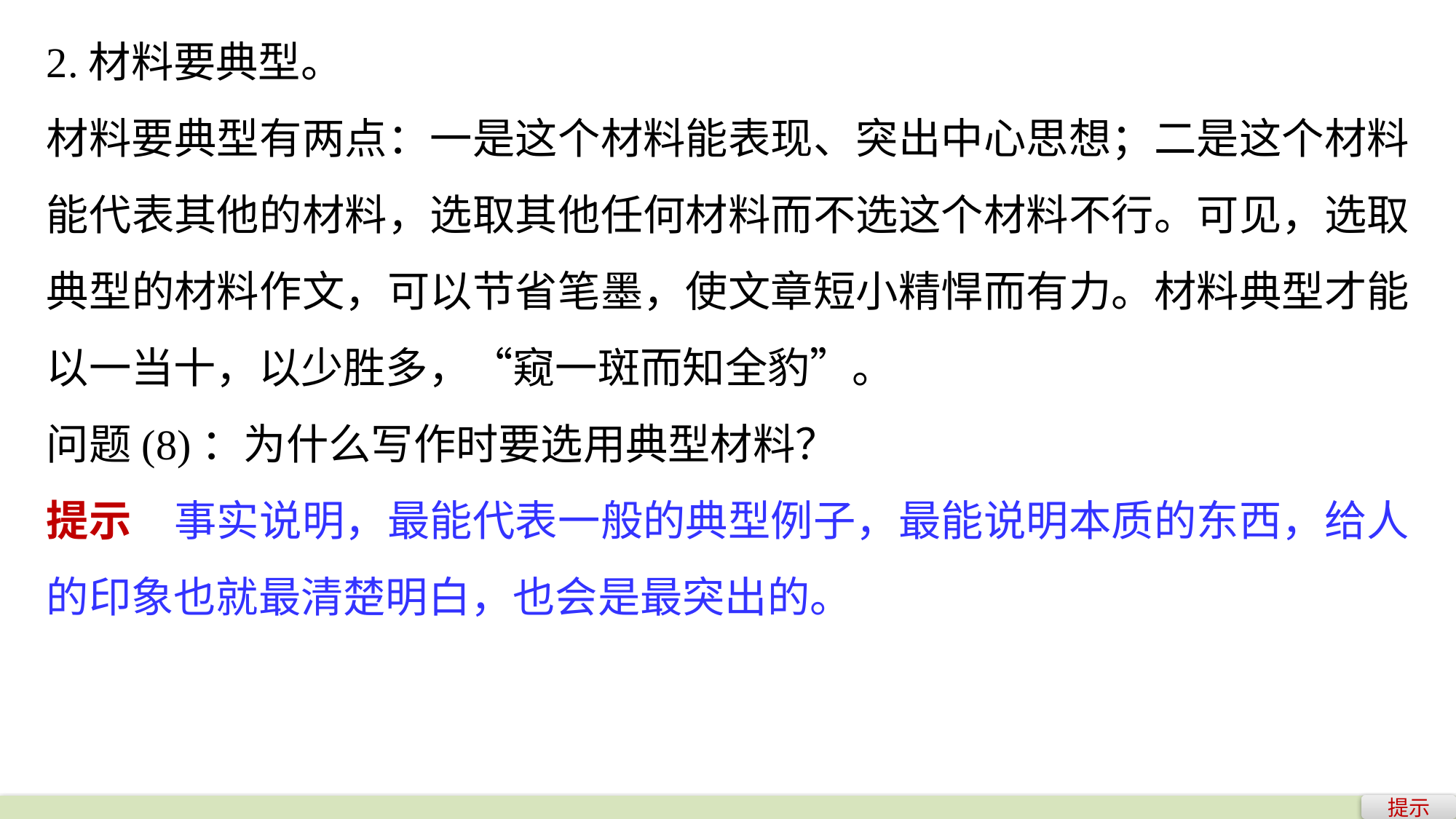

2.材料要典型。
材料要典型有两点：一是这个材料能表现、突出中心思想；二是这个材料能代表其他的材料，选取其他任何材料而不选这个材料不行。可见，选取典型的材料作文，可以节省笔墨，使文章短小精悍而有力。材料典型才能以一当十，以少胜多，“窥一斑而知全豹”。
问题(8)：为什么写作时要选用典型材料？
提示　事实说明，最能代表一般的典型例子，最能说明本质的东西，给人的印象也就最清楚明白，也会是最突出的。
提示